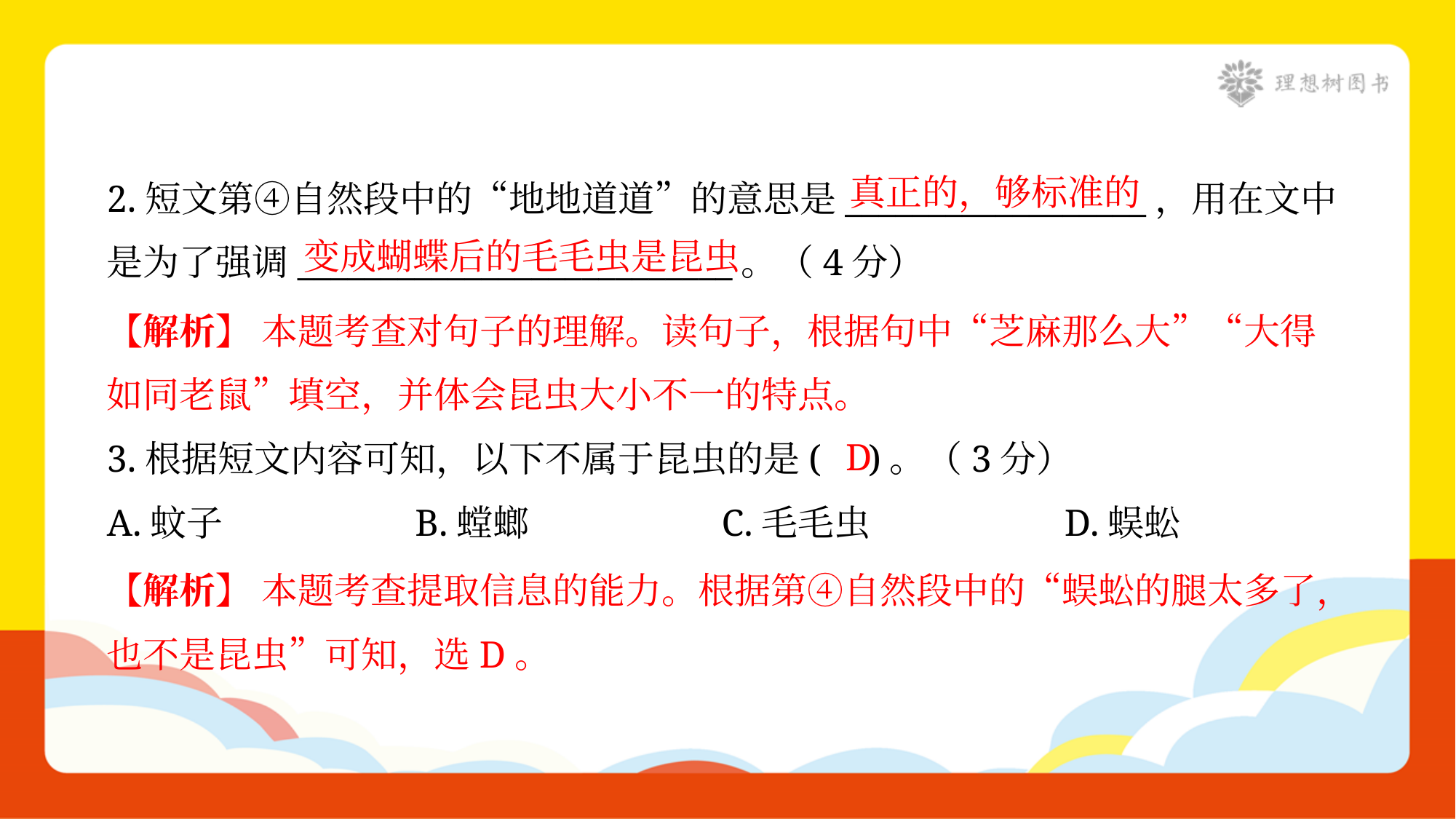

真正的，够标准的
2.短文第④自然段中的“地地道道”的意思是__________________，用在文中
是为了强调__________________________。（4分）
变成蝴蝶后的毛毛虫是昆虫
【解析】 本题考查对句子的理解。读句子，根据句中“芝麻那么大”“大得
如同老鼠”填空，并体会昆虫大小不一的特点。
D
3.根据短文内容可知，以下不属于昆虫的是(     )。（3分）
A.蚊子	B.螳螂	C.毛毛虫	D.蜈蚣
【解析】 本题考查提取信息的能力。根据第④自然段中的“蜈蚣的腿太多了，
也不是昆虫”可知，选D。